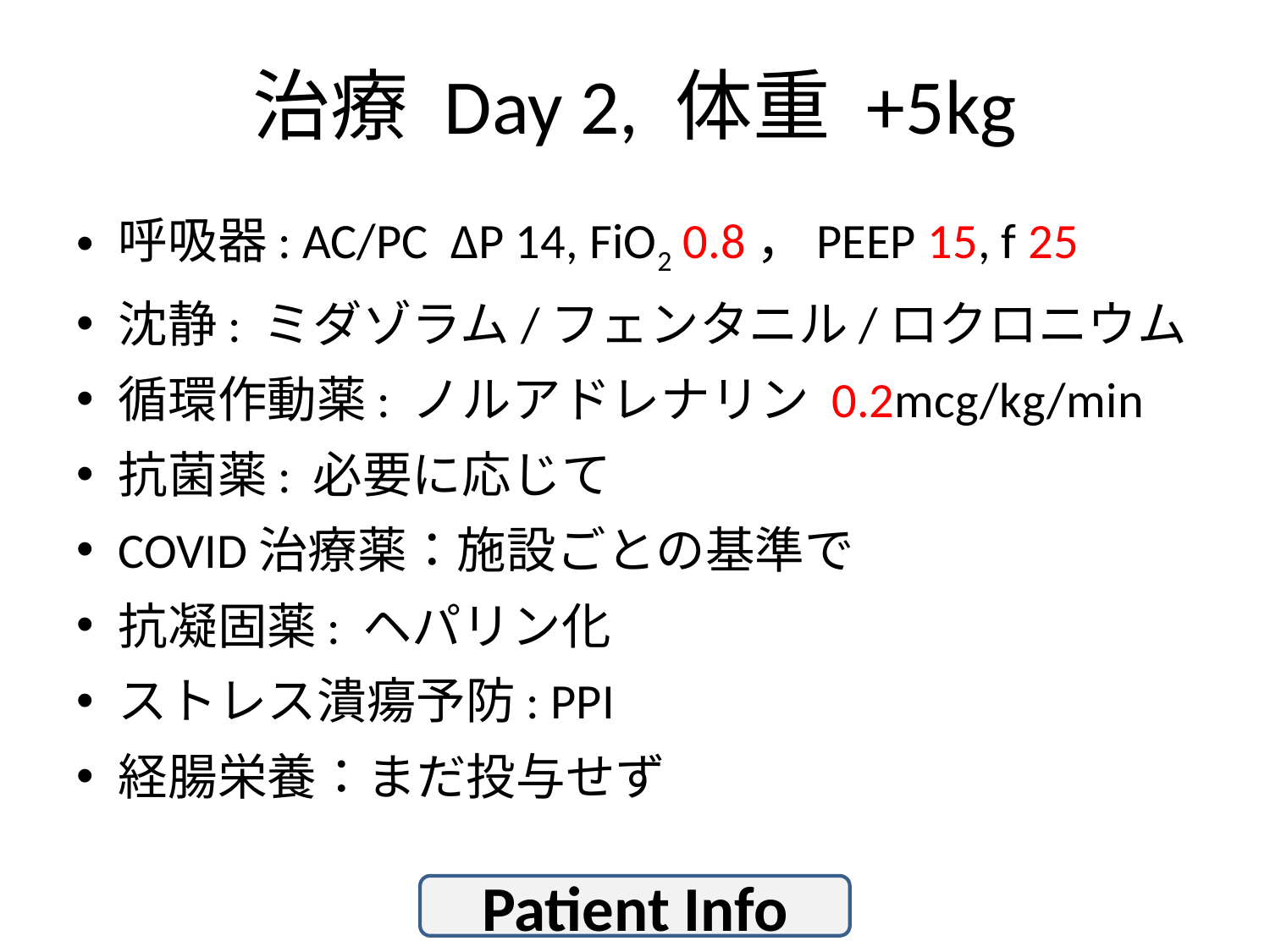

# 治療 Day 2, 体重 +5kg
呼吸器: AC/PC  ΔP 14, FiO2 0.8，PEEP 15, f 25
沈静: ミダゾラム/フェンタニル/ロクロニウム
循環作動薬: ノルアドレナリン 0.2mcg/kg/min
抗菌薬: 必要に応じて
COVID治療薬：施設ごとの基準で
抗凝固薬: ヘパリン化
ストレス潰瘍予防: PPI
経腸栄養：まだ投与せず
Patient Info